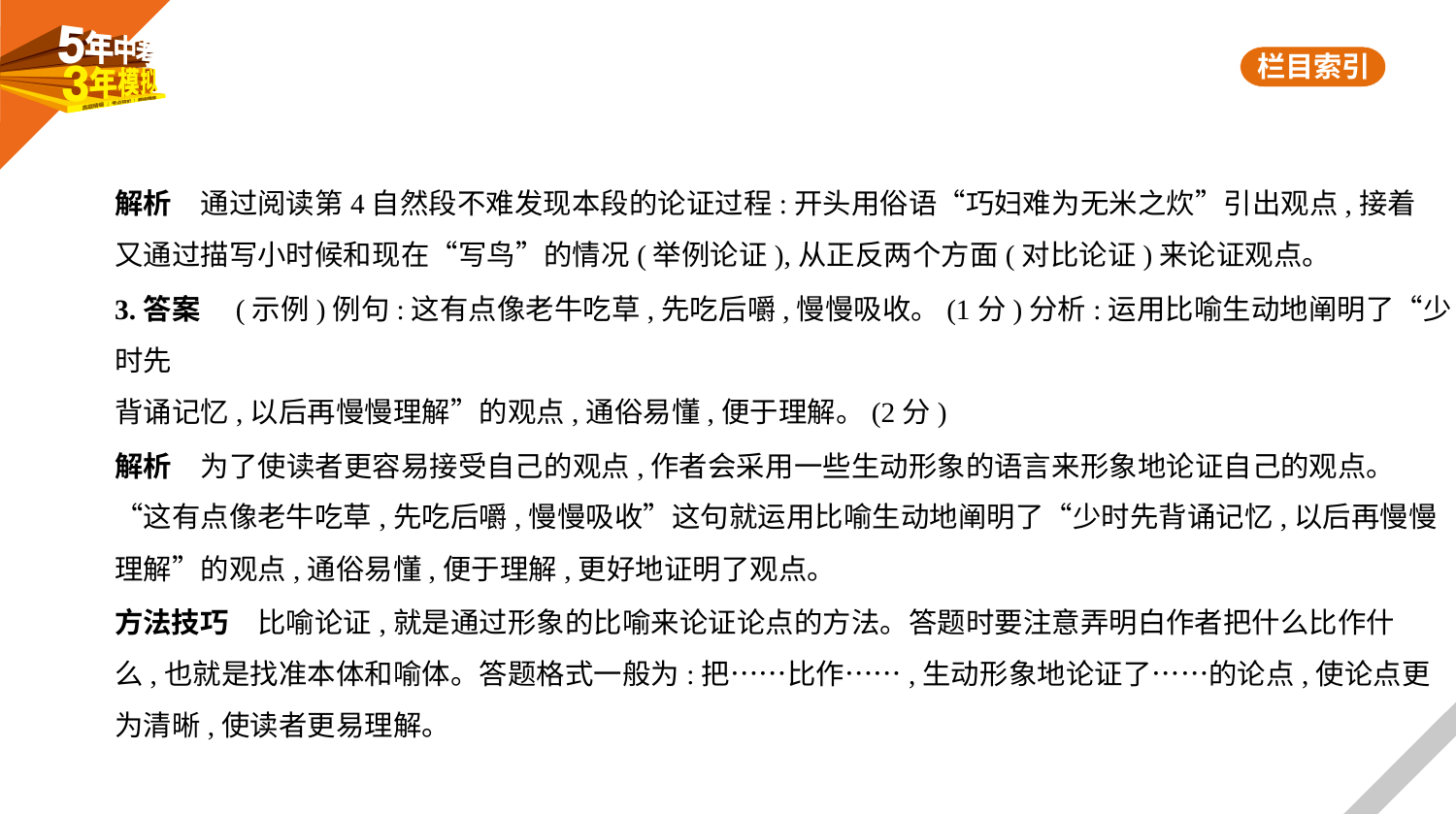

解析　通过阅读第4自然段不难发现本段的论证过程:开头用俗语“巧妇难为无米之炊”引出观点,接着
又通过描写小时候和现在“写鸟”的情况(举例论证),从正反两个方面(对比论证)来论证观点。
3.答案　(示例)例句:这有点像老牛吃草,先吃后嚼,慢慢吸收。(1分)分析:运用比喻生动地阐明了“少时先
背诵记忆,以后再慢慢理解”的观点,通俗易懂,便于理解。(2分)
解析　为了使读者更容易接受自己的观点,作者会采用一些生动形象的语言来形象地论证自己的观点。
“这有点像老牛吃草,先吃后嚼,慢慢吸收”这句就运用比喻生动地阐明了“少时先背诵记忆,以后再慢慢
理解”的观点,通俗易懂,便于理解,更好地证明了观点。
方法技巧　比喻论证,就是通过形象的比喻来论证论点的方法。答题时要注意弄明白作者把什么比作什
么,也就是找准本体和喻体。答题格式一般为:把……比作……,生动形象地论证了……的论点,使论点更
为清晰,使读者更易理解。